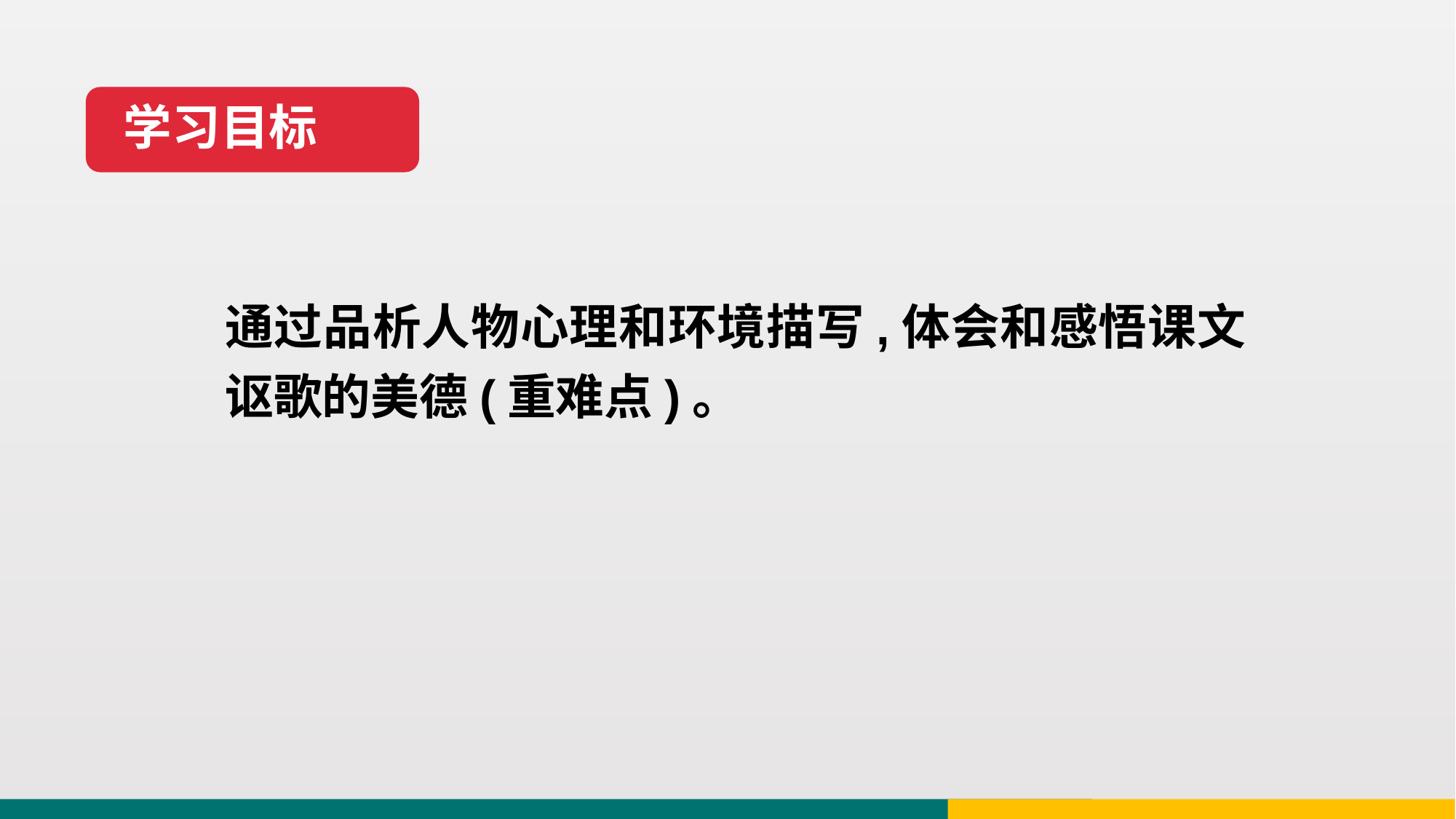

学习目标
通过品析人物心理和环境描写,体会和感悟课文讴歌的美德(重难点)。